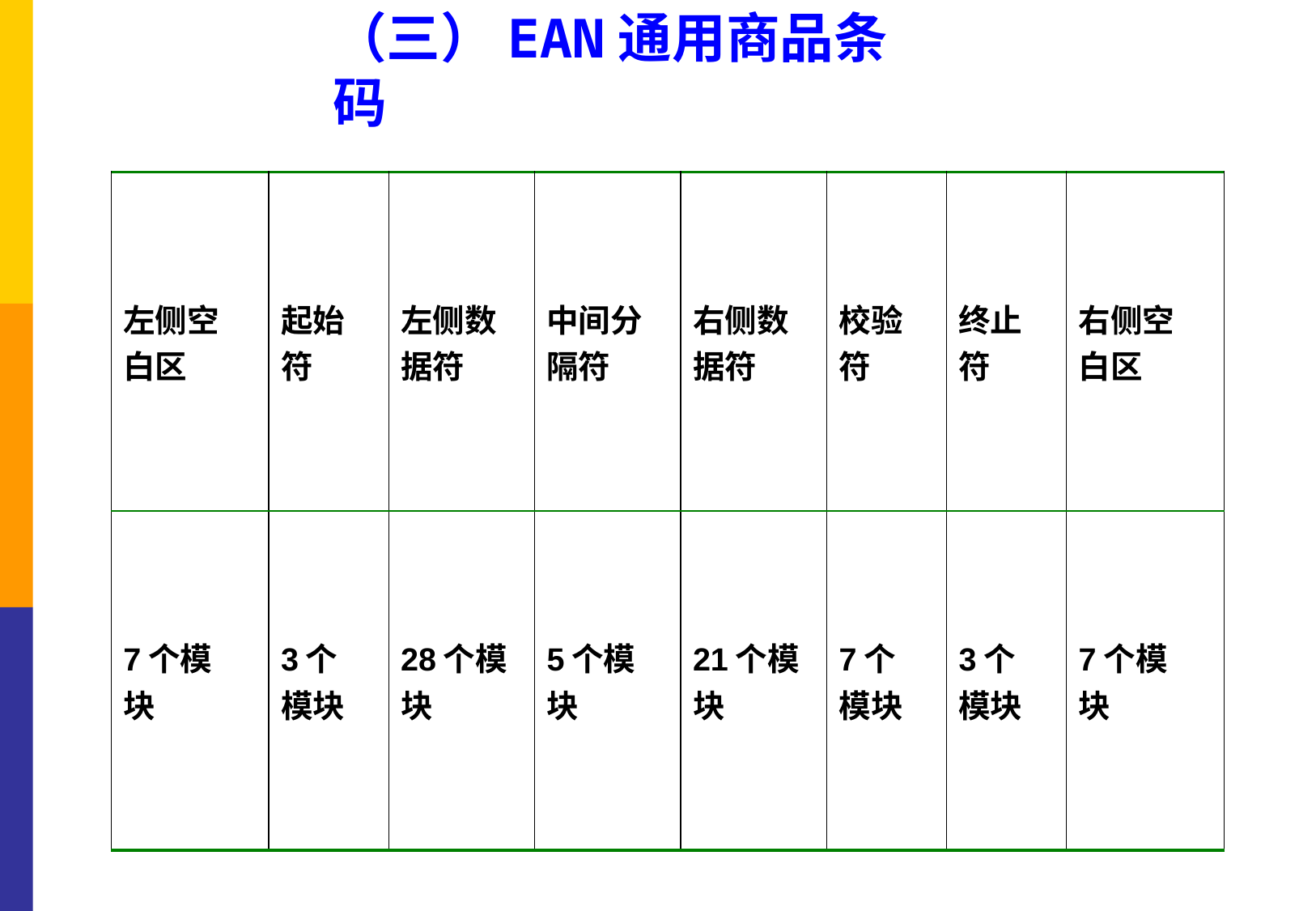

# （三）EAN通用商品条码
| 左侧空 白区 | 起始 符 | 左侧数 据符 | 中间分 隔符 | 右侧数 据符 | 校验 符 | 终止 符 | 右侧空 白区 |
| --- | --- | --- | --- | --- | --- | --- | --- |
| 7个模 块 | 3个 模块 | 28个模 块 | 5个模 块 | 21个模 块 | 7个 模块 | 3个 模块 | 7个模 块 |